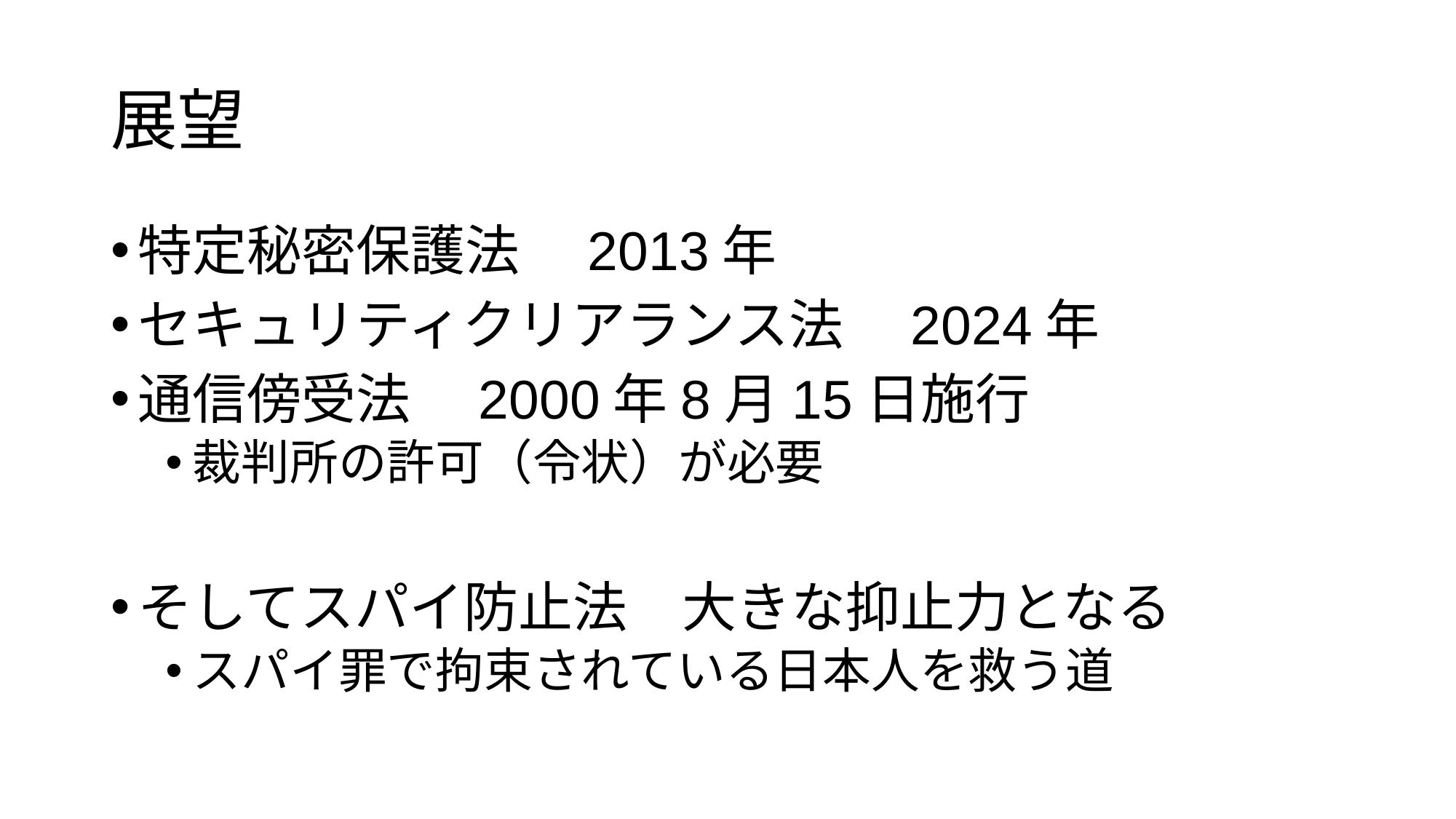

# 展望
特定秘密保護法　2013年
セキュリティクリアランス法　2024年
通信傍受法　2000年8月15日施行
裁判所の許可（令状）が必要

そしてスパイ防止法　大きな抑止力となる
スパイ罪で拘束されている日本人を救う道